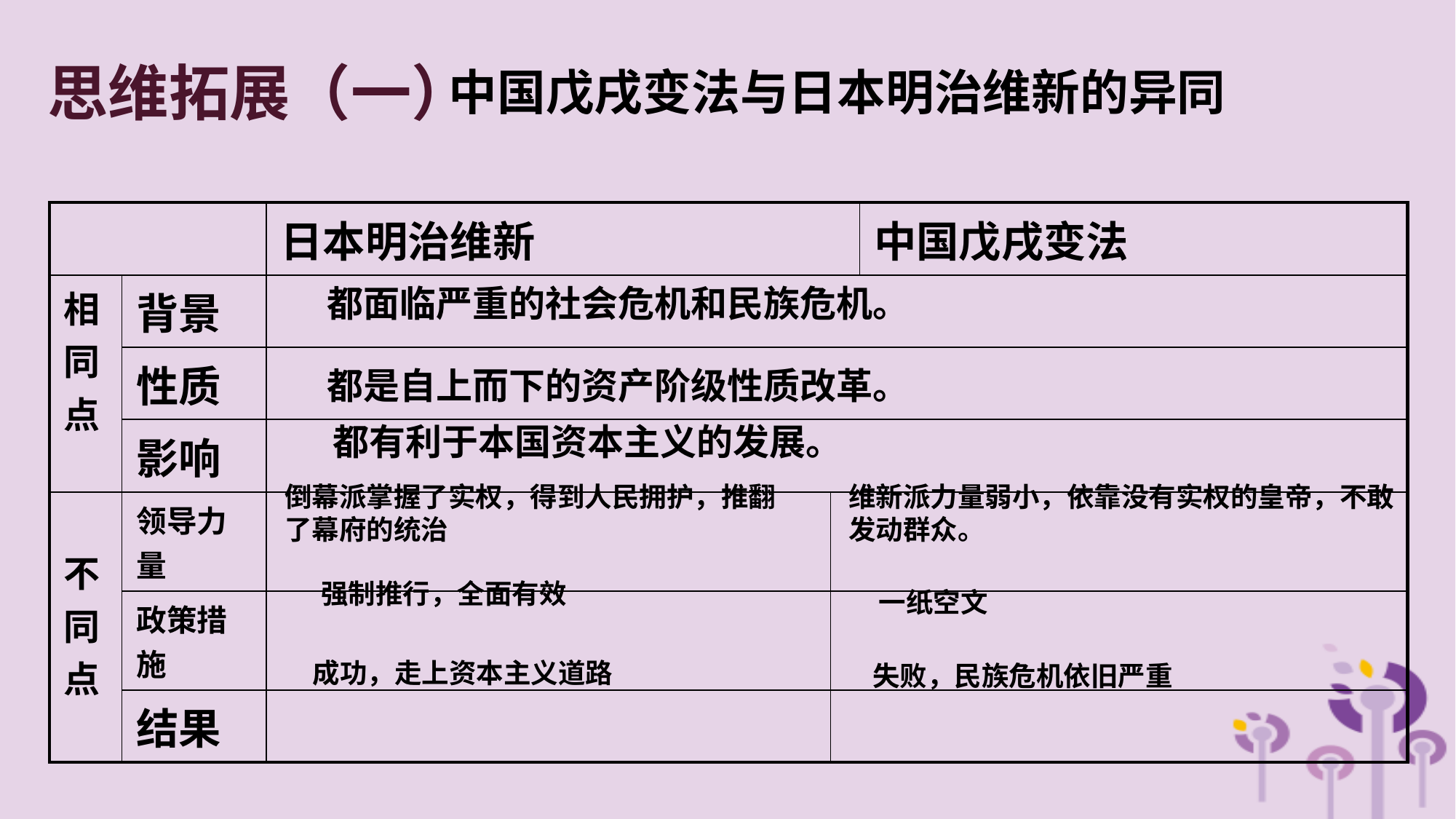

思维拓展（一）
中国戊戌变法与日本明治维新的异同
|  |  | 日本明治维新 |  | 中国戊戌变法 |
| --- | --- | --- | --- | --- |
| 相同点 | 背景 |  |  |  |
|  | 性质 |  |  |  |
|  | 影响 |  |  |  |
| 不同点 | 领导力量 |  |  |  |
|  | 政策措施 |  |  |  |
|  | 结果 |  |  |  |
都面临严重的社会危机和民族危机。
都是自上而下的资产阶级性质改革。
都有利于本国资本主义的发展。
倒幕派掌握了实权，得到人民拥护，推翻了幕府的统治
维新派力量弱小，依靠没有实权的皇帝，不敢发动群众。
强制推行，全面有效
一纸空文
成功，走上资本主义道路
失败，民族危机依旧严重